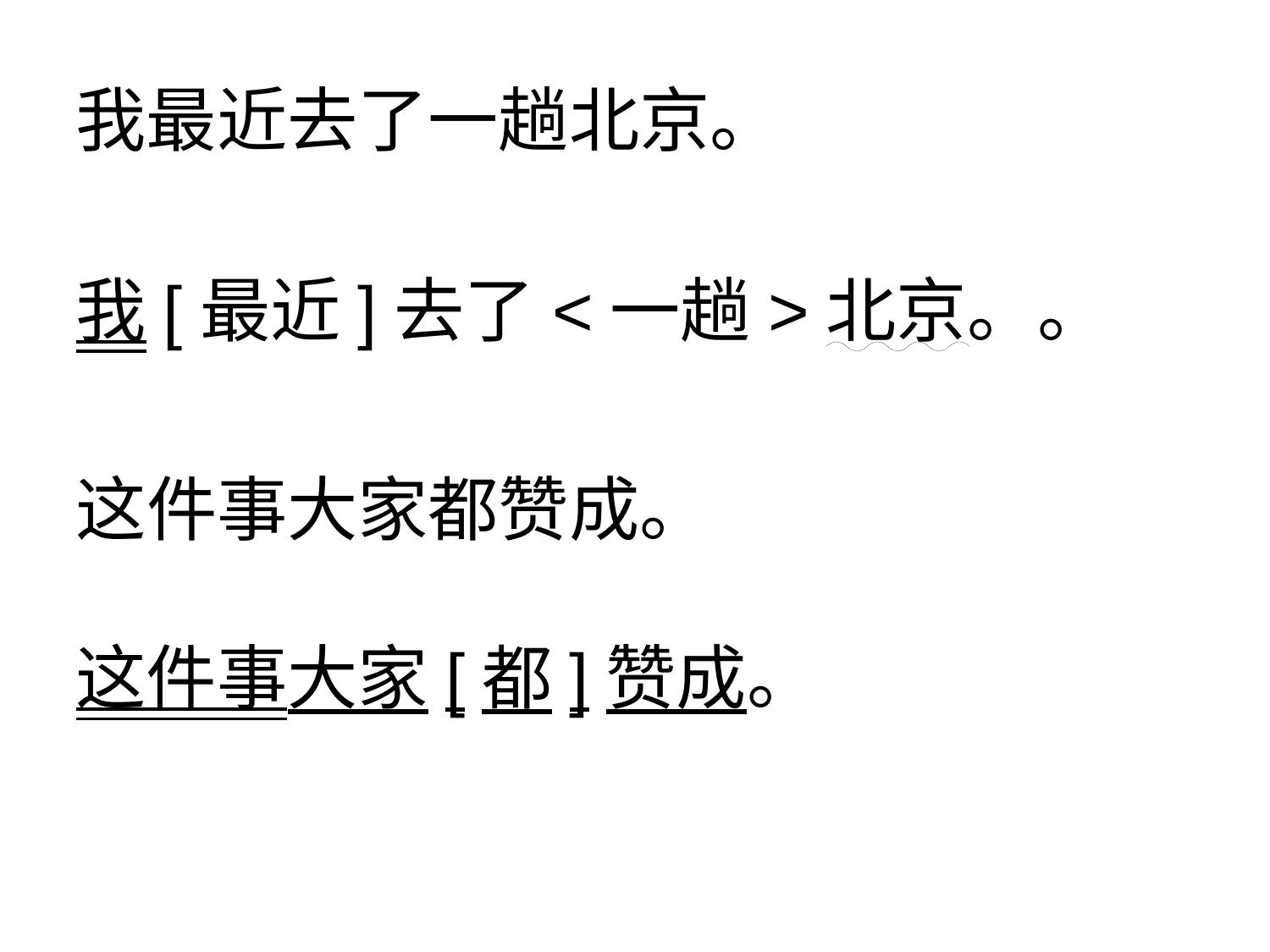

# 我最近去了一趟北京。
我[最近]去了<一趟>北京。。
这件事大家都赞成。
这件事大家[都]赞成。